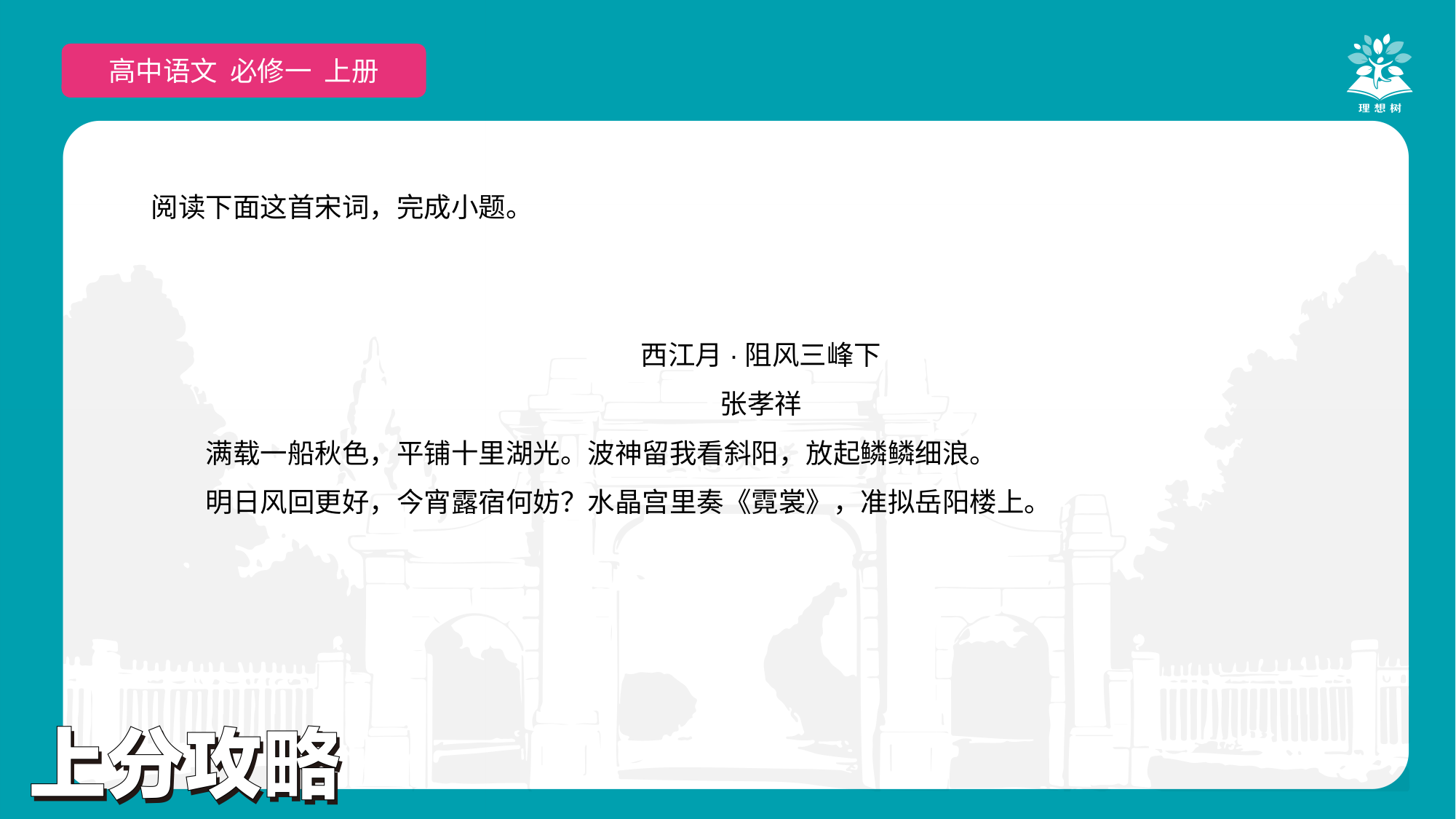

高中语文  选择性必修上
高中语文  必修一  上册
阅读下面这首宋词，完成小题。

西江月·阻风三峰下
张孝祥
满载一船秋色，平铺十里湖光。波神留我看斜阳，放起鳞鳞细浪。
明日风回更好，今宵露宿何妨？水晶宫里奏《霓裳》，准拟岳阳楼上。